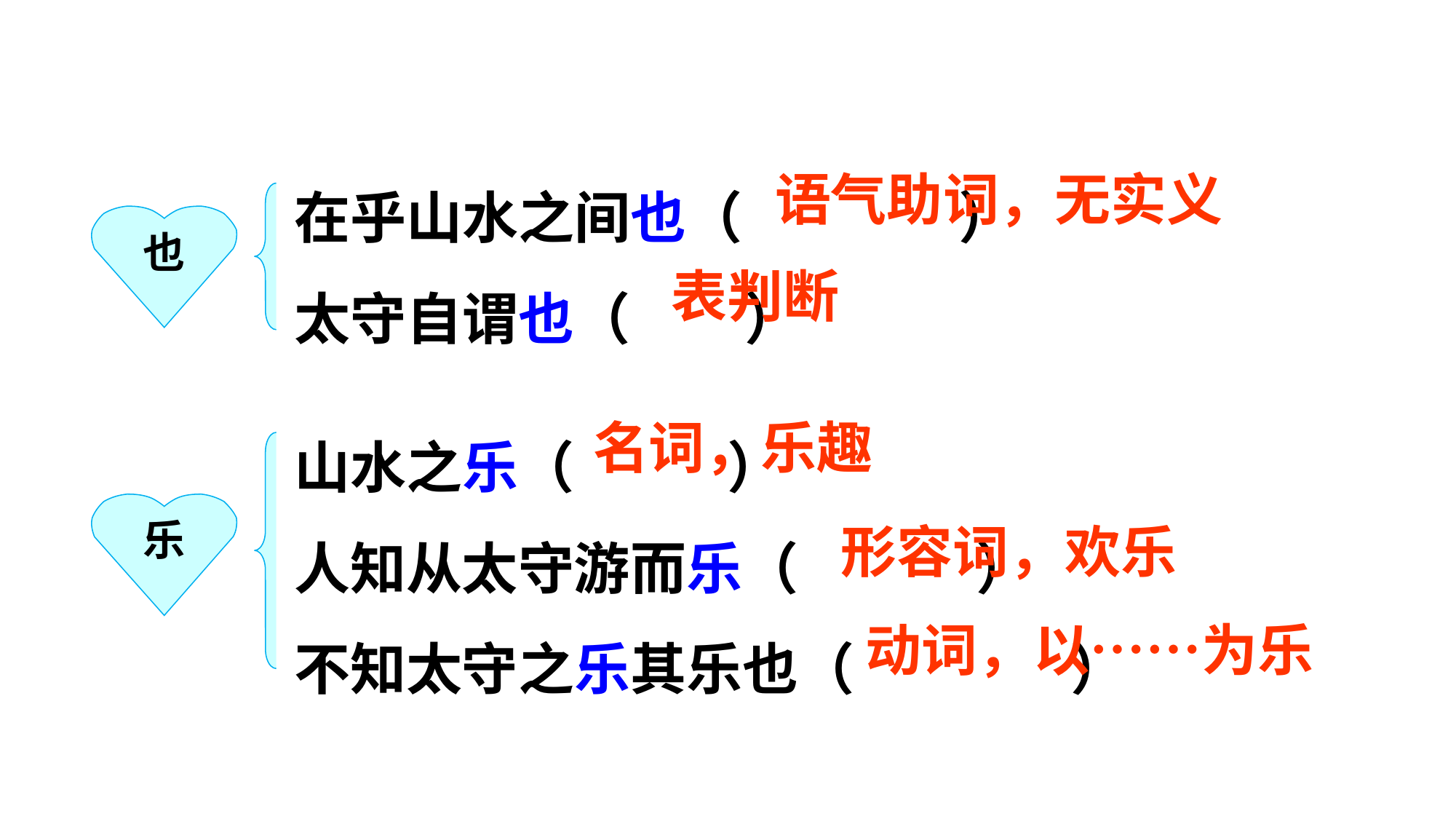

在乎山水之间也（                 ）
太守自谓也（         ）
语气助词，无实义

也
表判断
山水之乐（            ）
人知从太守游而乐（              ）
不知太守之乐其乐也（                 ）
名词，乐趣

乐
形容词，欢乐
动词，以……为乐